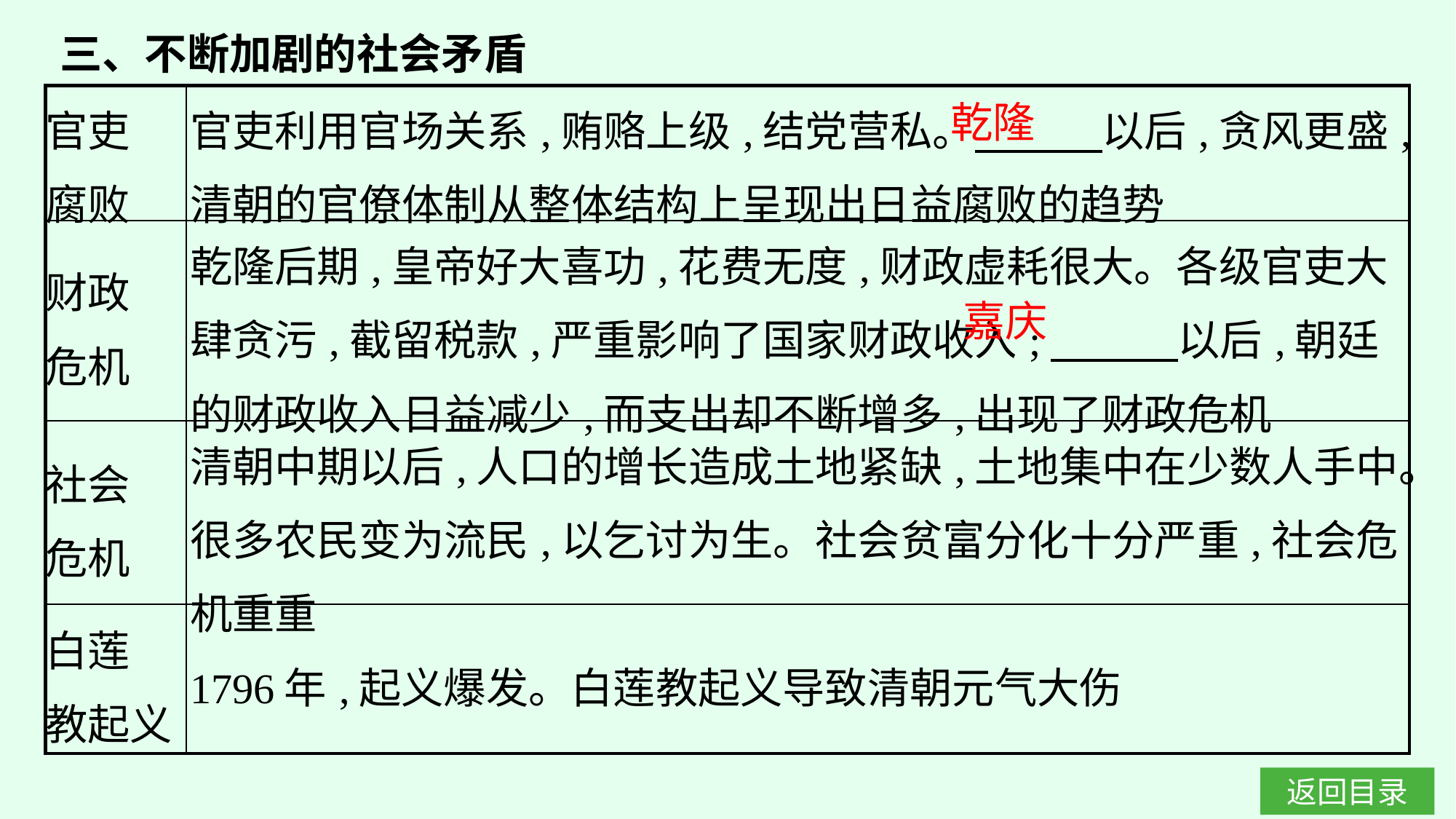

三、不断加剧的社会矛盾
| 官吏 腐败 | 官吏利用官场关系,贿赂上级,结党营私。　　　以后,贪风更盛,清朝的官僚体制从整体结构上呈现出日益腐败的趋势 |
| --- | --- |
| 财政 危机 | 乾隆后期,皇帝好大喜功,花费无度,财政虚耗很大。各级官吏大肆贪污,截留税款,严重影响了国家财政收入;　　　以后,朝廷的财政收入日益减少,而支出却不断增多,出现了财政危机 |
| 社会 危机 | 清朝中期以后,人口的增长造成土地紧缺,土地集中在少数人手中。很多农民变为流民,以乞讨为生。社会贫富分化十分严重,社会危机重重 |
| 白莲 教起义 | 1796年,起义爆发。白莲教起义导致清朝元气大伤 |
乾隆
嘉庆